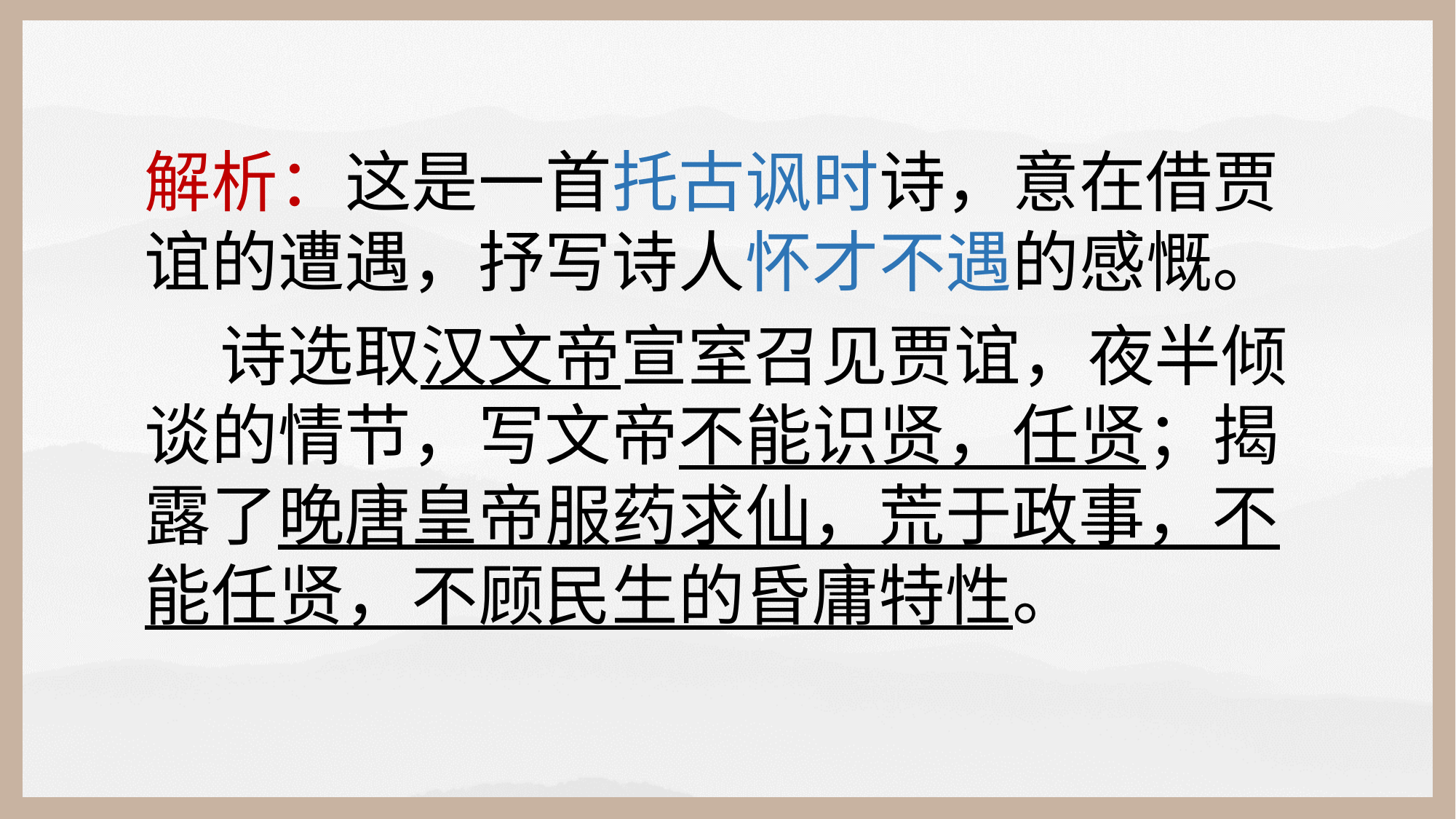

解析：这是一首托古讽时诗，意在借贾谊的遭遇，抒写诗人怀才不遇的感慨。
    诗选取汉文帝宣室召见贾谊，夜半倾谈的情节，写文帝不能识贤，任贤；揭露了晚唐皇帝服药求仙，荒于政事，不能任贤，不顾民生的昏庸特性。